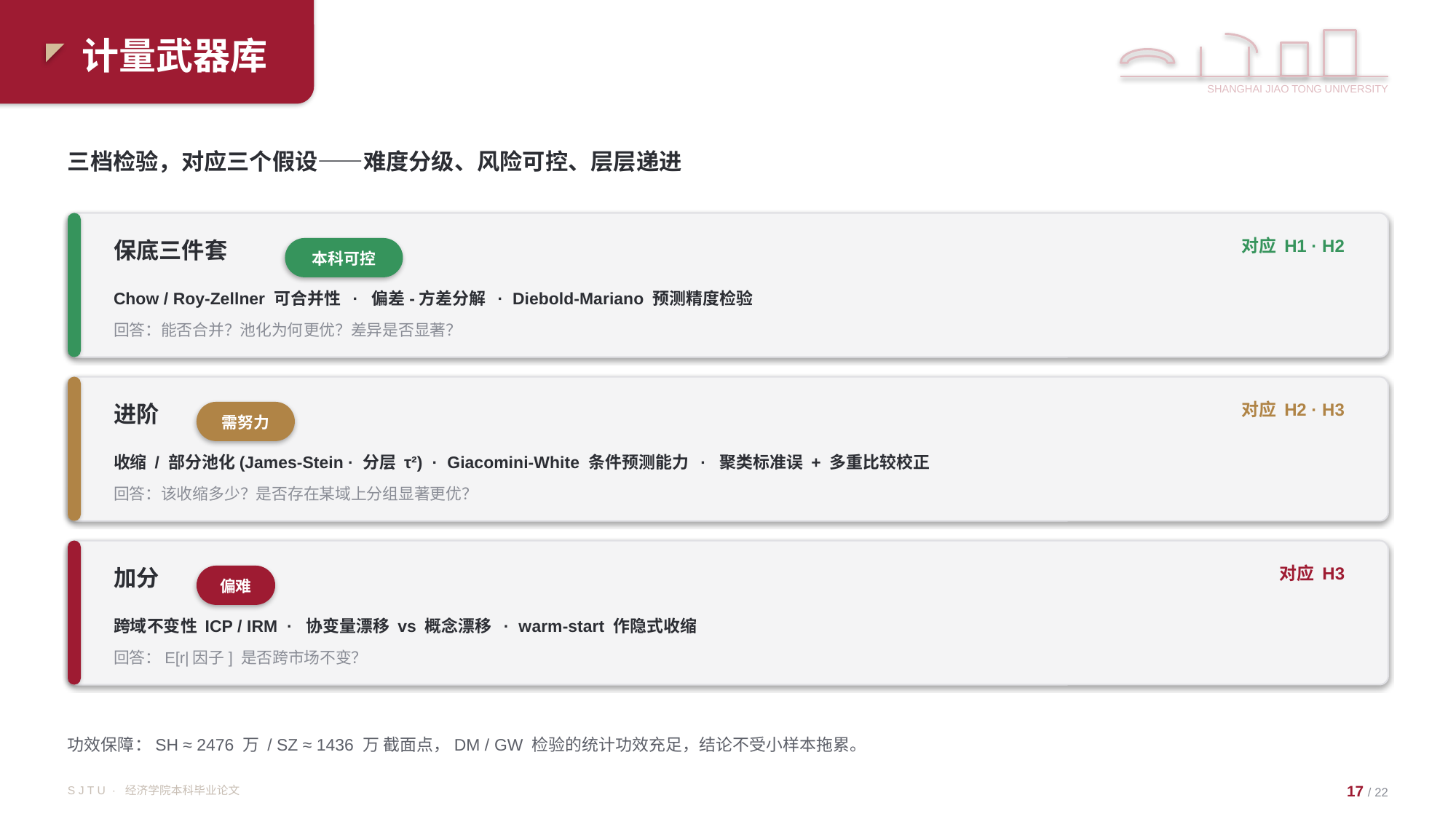

计量武器库

SHANGHAI JIAO TONG UNIVERSITY
三档检验，对应三个假设——难度分级、风险可控、层层递进

保底三件套
对应 H1 · H2
本科可控
Chow / Roy-Zellner 可合并性  ·  偏差-方差分解  ·  Diebold-Mariano 预测精度检验
回答：能否合并？池化为何更优？差异是否显著？

进阶
对应 H2 · H3
需努力
收缩 / 部分池化(James-Stein · 分层 τ²)  ·  Giacomini-White 条件预测能力  ·  聚类标准误 + 多重比较校正
回答：该收缩多少？是否存在某域上分组显著更优？

加分
对应 H3
偏难
跨域不变性 ICP / IRM  ·  协变量漂移 vs 概念漂移  ·  warm-start 作隐式收缩
回答：E[r|因子] 是否跨市场不变？
功效保障：SH ≈ 2476 万 / SZ ≈ 1436 万 截面点，DM / GW 检验的统计功效充足，结论不受小样本拖累。
S J T U  ·  经济学院本科毕业论文
17 / 22